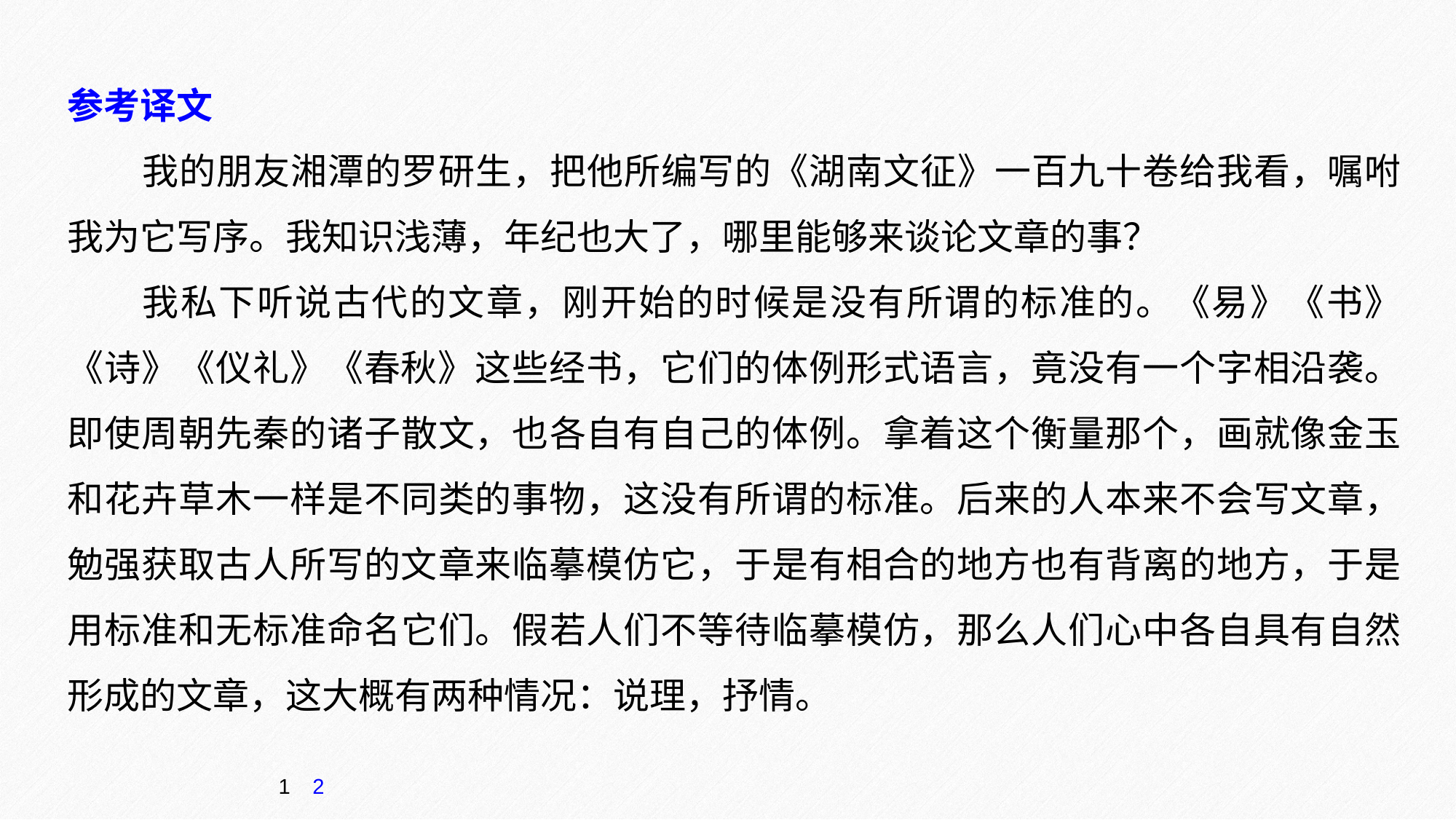

参考译文
我的朋友湘潭的罗研生，把他所编写的《湖南文征》一百九十卷给我看，嘱咐我为它写序。我知识浅薄，年纪也大了，哪里能够来谈论文章的事？
我私下听说古代的文章，刚开始的时候是没有所谓的标准的。《易》《书》《诗》《仪礼》《春秋》这些经书，它们的体例形式语言，竟没有一个字相沿袭。即使周朝先秦的诸子散文，也各自有自己的体例。拿着这个衡量那个，画就像金玉和花卉草木一样是不同类的事物，这没有所谓的标准。后来的人本来不会写文章，勉强获取古人所写的文章来临摹模仿它，于是有相合的地方也有背离的地方，于是用标准和无标准命名它们。假若人们不等待临摹模仿，那么人们心中各自具有自然形成的文章，这大概有两种情况：说理，抒情。
1
2